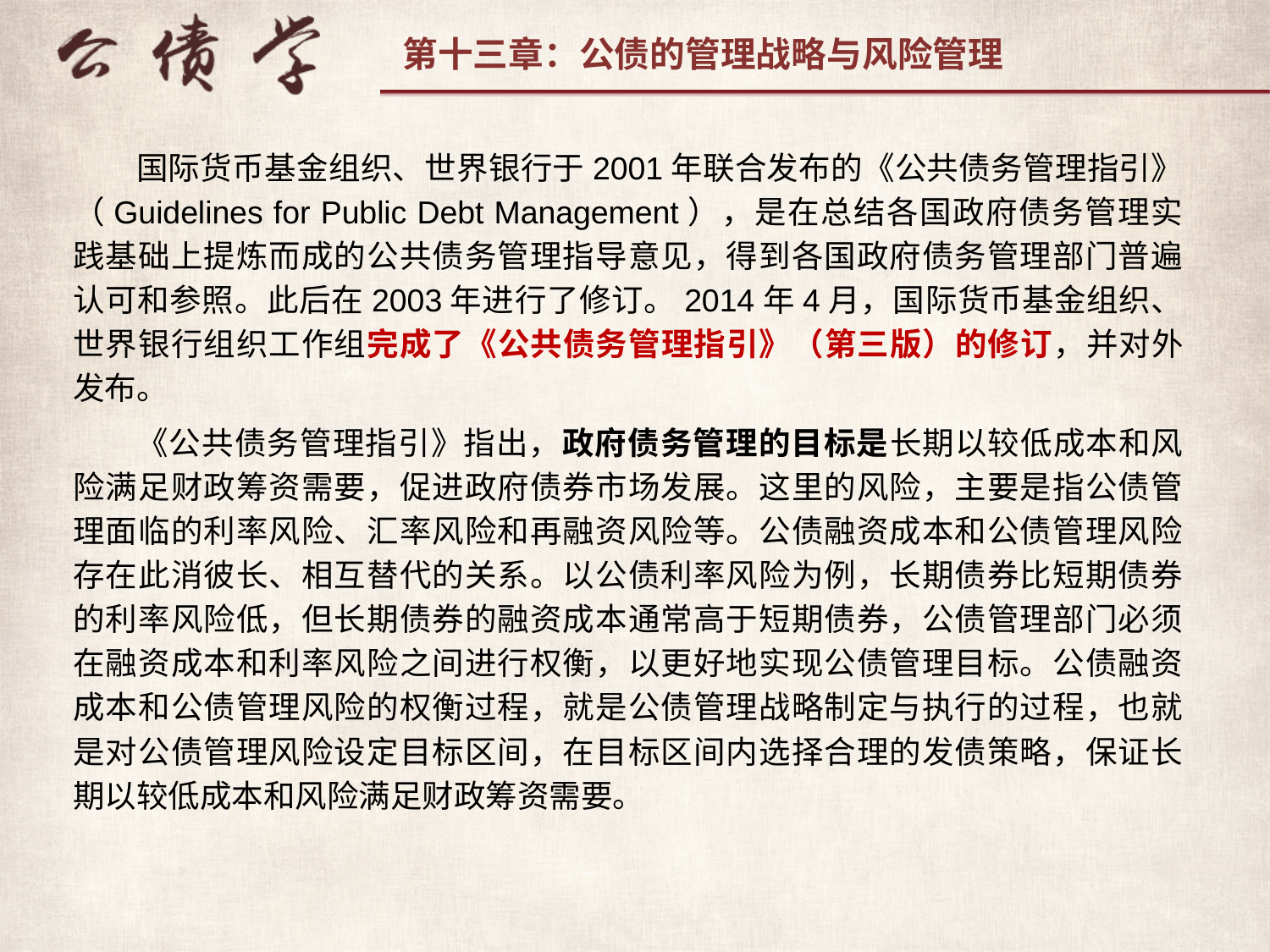

国际货币基金组织、世界银行于2001年联合发布的《公共债务管理指引》（Guidelines for Public Debt Management），是在总结各国政府债务管理实践基础上提炼而成的公共债务管理指导意见，得到各国政府债务管理部门普遍认可和参照。此后在2003年进行了修订。2014年4月，国际货币基金组织、世界银行组织工作组完成了《公共债务管理指引》（第三版）的修订，并对外发布。
《公共债务管理指引》指出，政府债务管理的目标是长期以较低成本和风险满足财政筹资需要，促进政府债券市场发展。这里的风险，主要是指公债管理面临的利率风险、汇率风险和再融资风险等。公债融资成本和公债管理风险存在此消彼长、相互替代的关系。以公债利率风险为例，长期债券比短期债券的利率风险低，但长期债券的融资成本通常高于短期债券，公债管理部门必须在融资成本和利率风险之间进行权衡，以更好地实现公债管理目标。公债融资成本和公债管理风险的权衡过程，就是公债管理战略制定与执行的过程，也就是对公债管理风险设定目标区间，在目标区间内选择合理的发债策略，保证长期以较低成本和风险满足财政筹资需要。
4